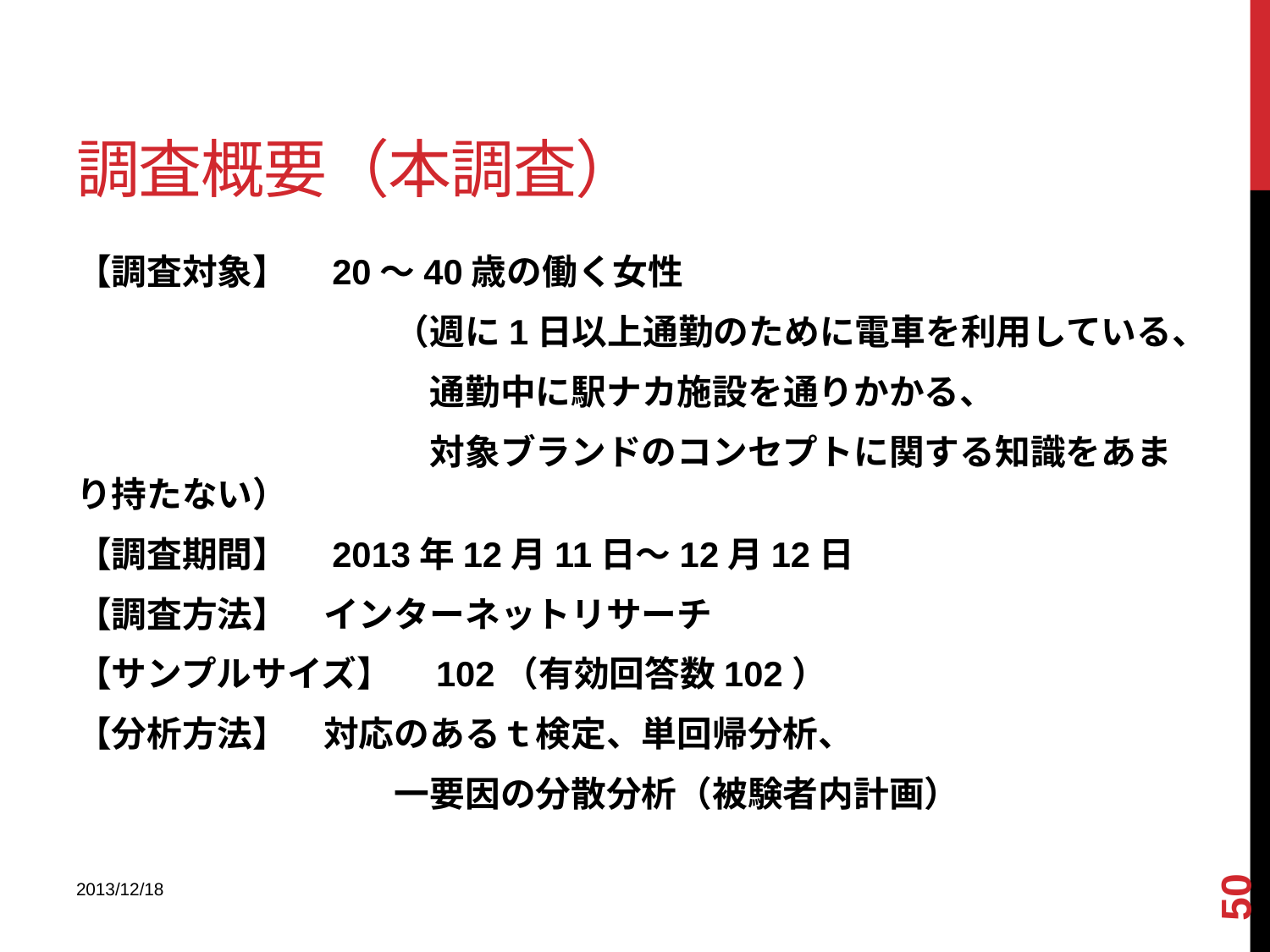

# 調査概要（本調査）
【調査対象】　20～40歳の働く女性
　　　　　　　　　（週に1日以上通勤のために電車を利用している、
　　　　　　　　　　通勤中に駅ナカ施設を通りかかる、
　　　　　　　　　　対象ブランドのコンセプトに関する知識をあまり持たない）
【調査期間】　2013年12月11日～12月12日
【調査方法】　インターネットリサーチ
【サンプルサイズ】　102（有効回答数102）
【分析方法】　対応のあるｔ検定、単回帰分析、
　　　　　　　　　一要因の分散分析（被験者内計画）
50
2013/12/18